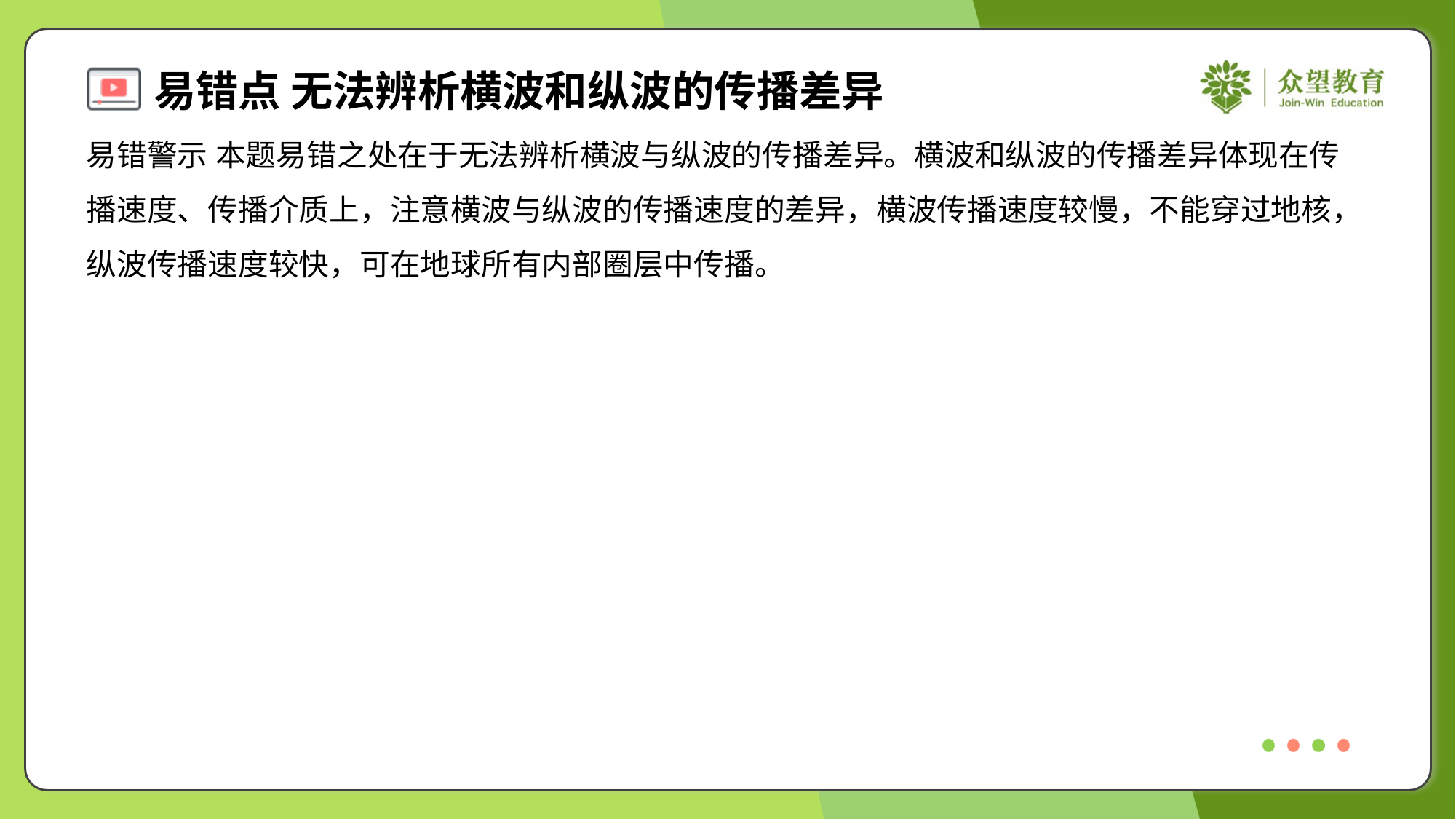

易错警示 本题易错之处在于无法辨析横波与纵波的传播差异。横波和纵波的传播差异体现在传
播速度、传播介质上，注意横波与纵波的传播速度的差异，横波传播速度较慢，不能穿过地核，
纵波传播速度较快，可在地球所有内部圈层中传播。